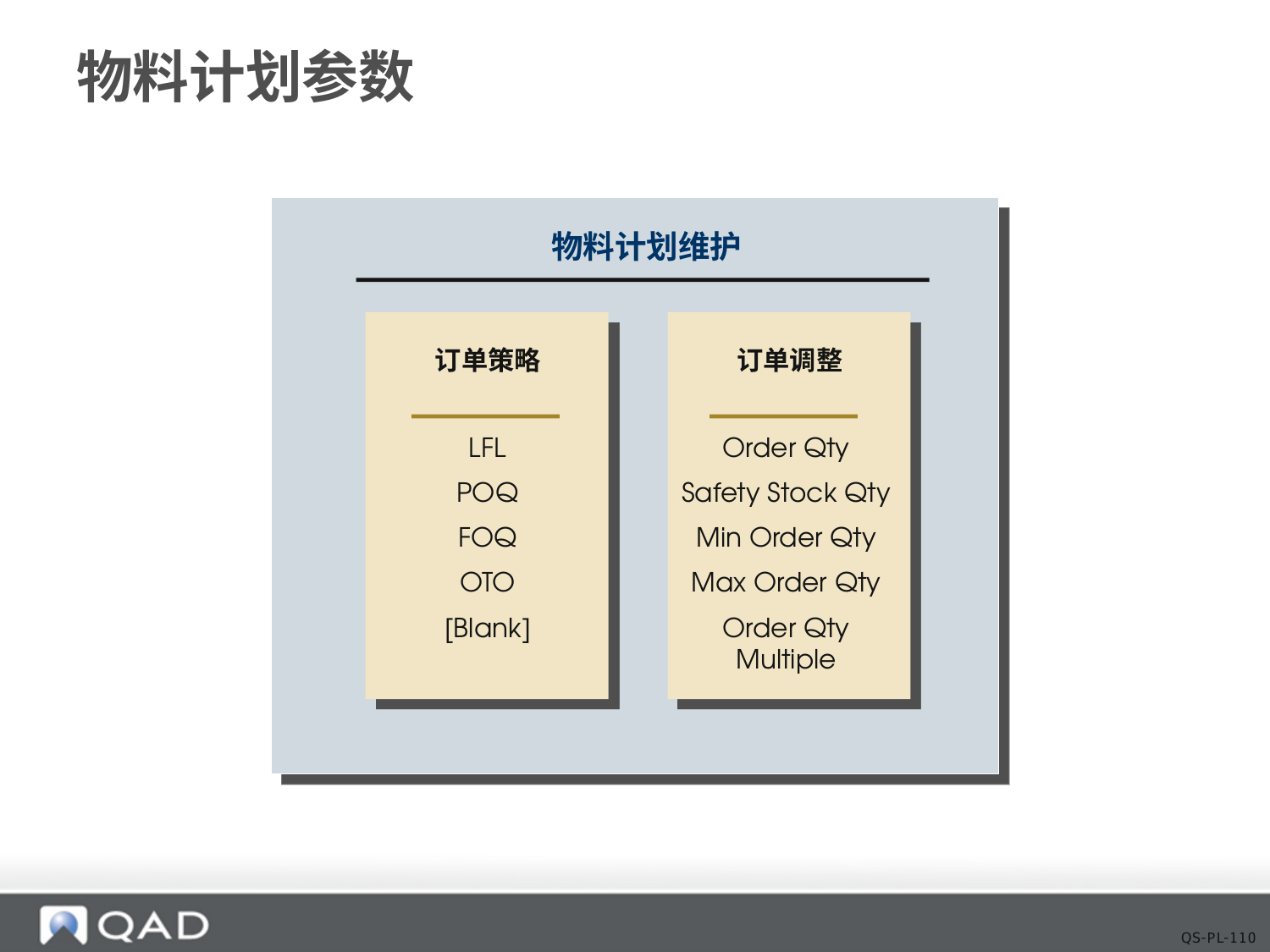

# 物料计划参数

物料计划维护

订单策略
订单调整

LFL
POQ
FOQ
OTO
[Blank]
Order Qty
Safety Stock Qty
Min Order Qty
Max Order Qty
Order Qty Multiple
QS-PL-110